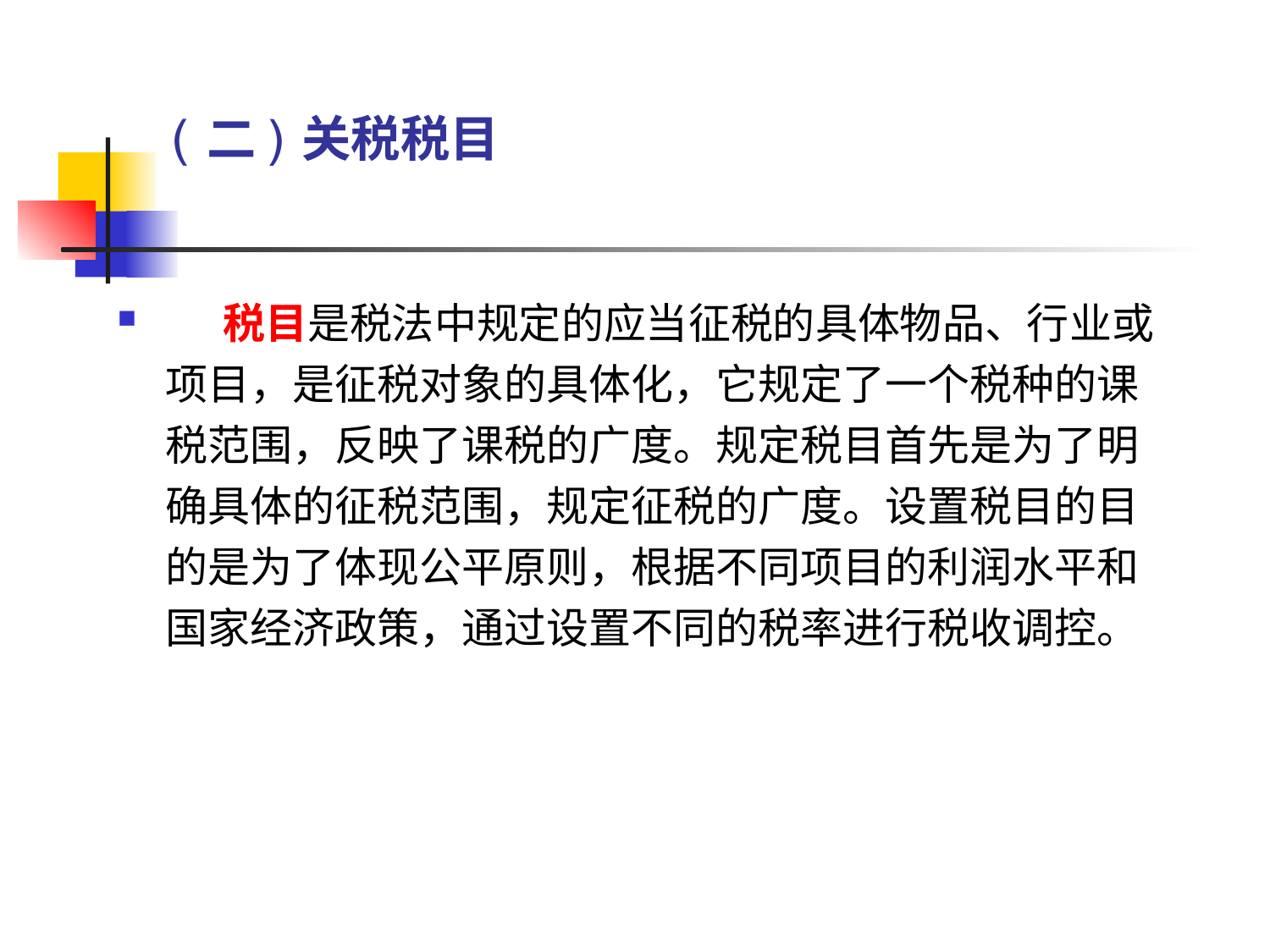

# (二)关税税目
     税目是税法中规定的应当征税的具体物品、行业或项目，是征税对象的具体化，它规定了一个税种的课税范围，反映了课税的广度。规定税目首先是为了明确具体的征税范围，规定征税的广度。设置税目的目的是为了体现公平原则，根据不同项目的利润水平和国家经济政策，通过设置不同的税率进行税收调控。